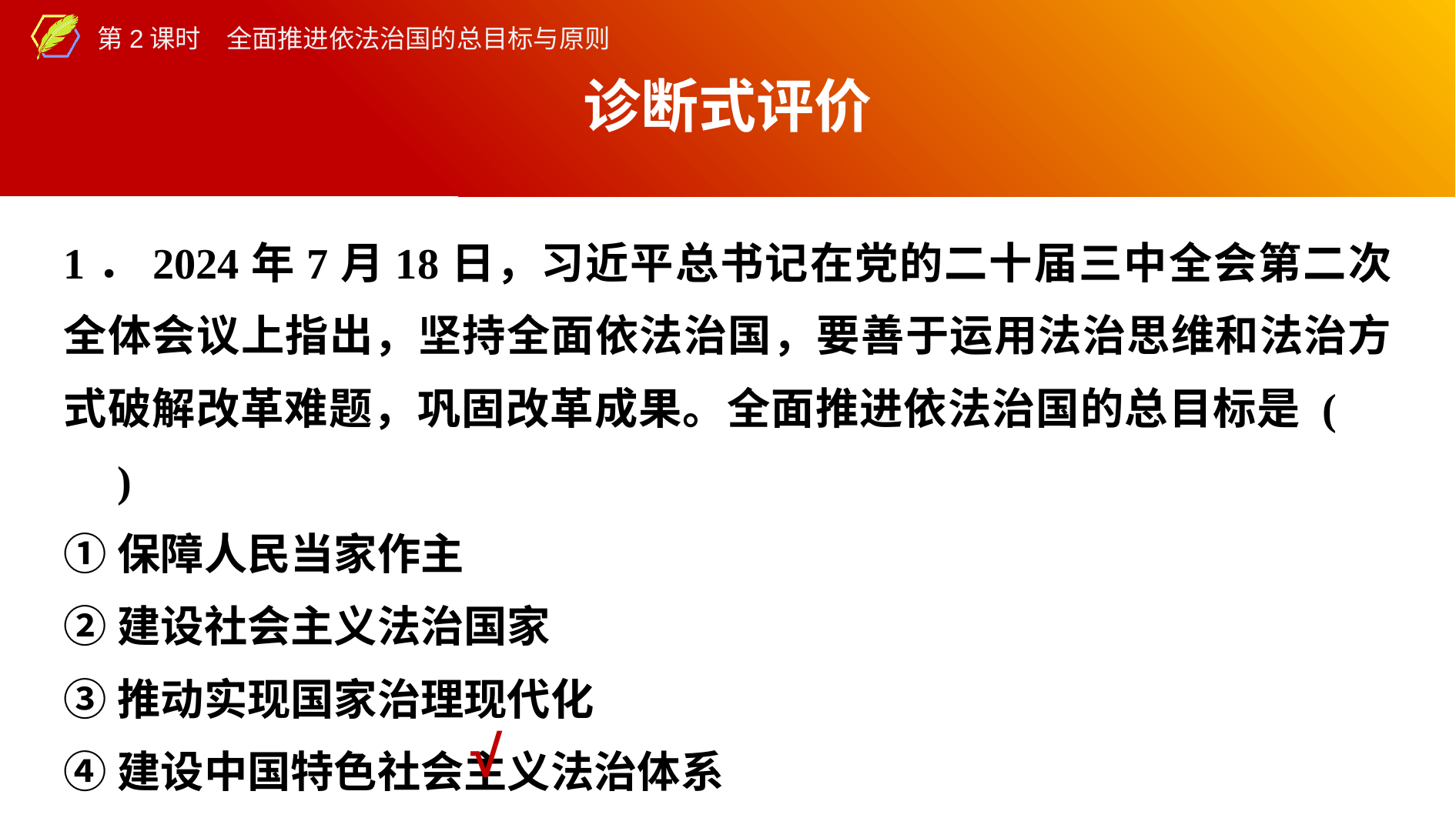

诊断式评价
1．2024年7月18日，习近平总书记在党的二十届三中全会第二次全体会议上指出，坚持全面依法治国，要善于运用法治思维和法治方式破解改革难题，巩固改革成果。全面推进依法治国的总目标是 (　　)
①保障人民当家作主
②建设社会主义法治国家
③推动实现国家治理现代化
④建设中国特色社会主义法治体系
A．①②    B．①③    C．②④    D．③④
√